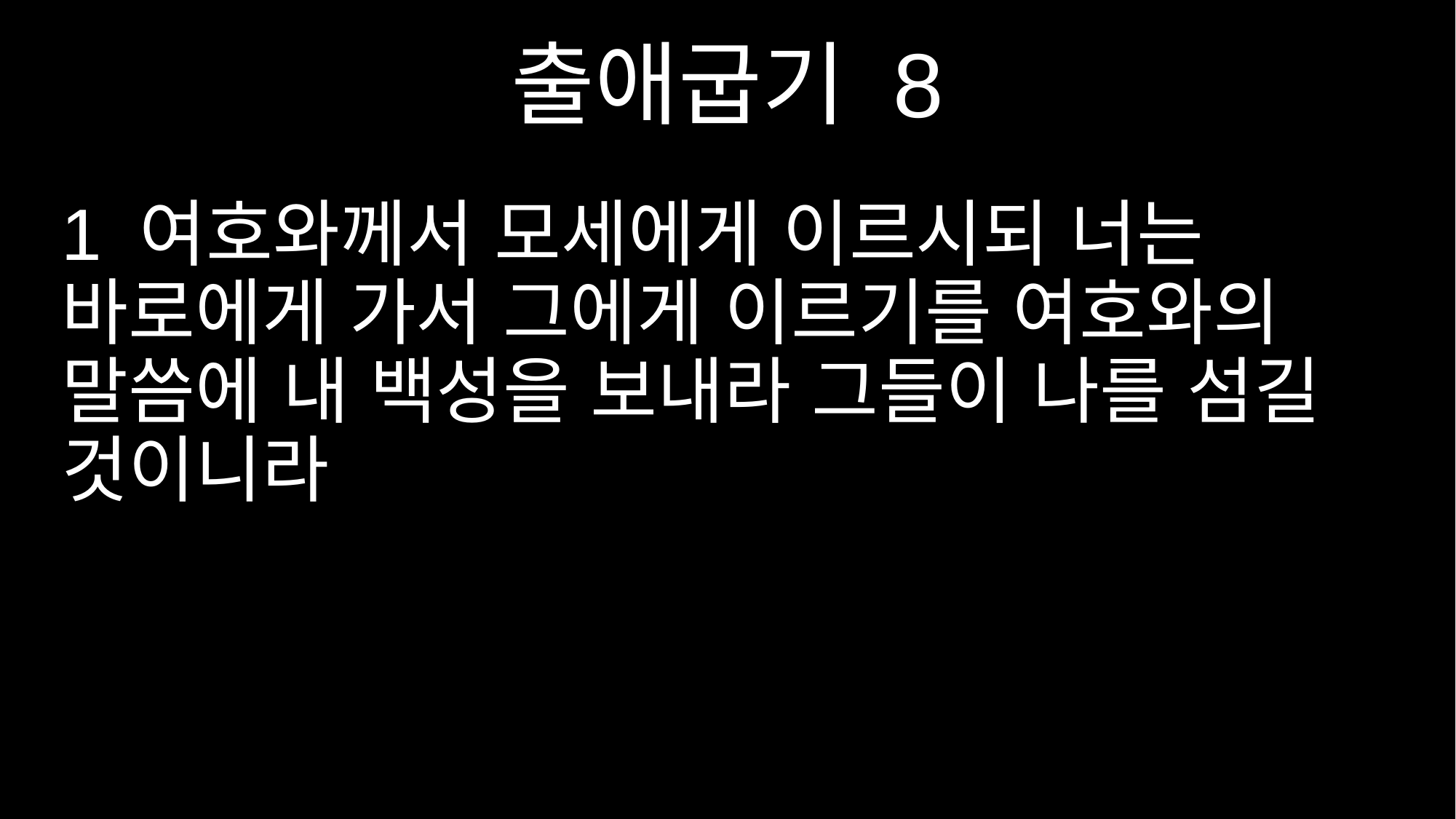

출애굽기 8
1 여호와께서 모세에게 이르시되 너는 바로에게 가서 그에게 이르기를 여호와의 말씀에 내 백성을 보내라 그들이 나를 섬길 것이니라